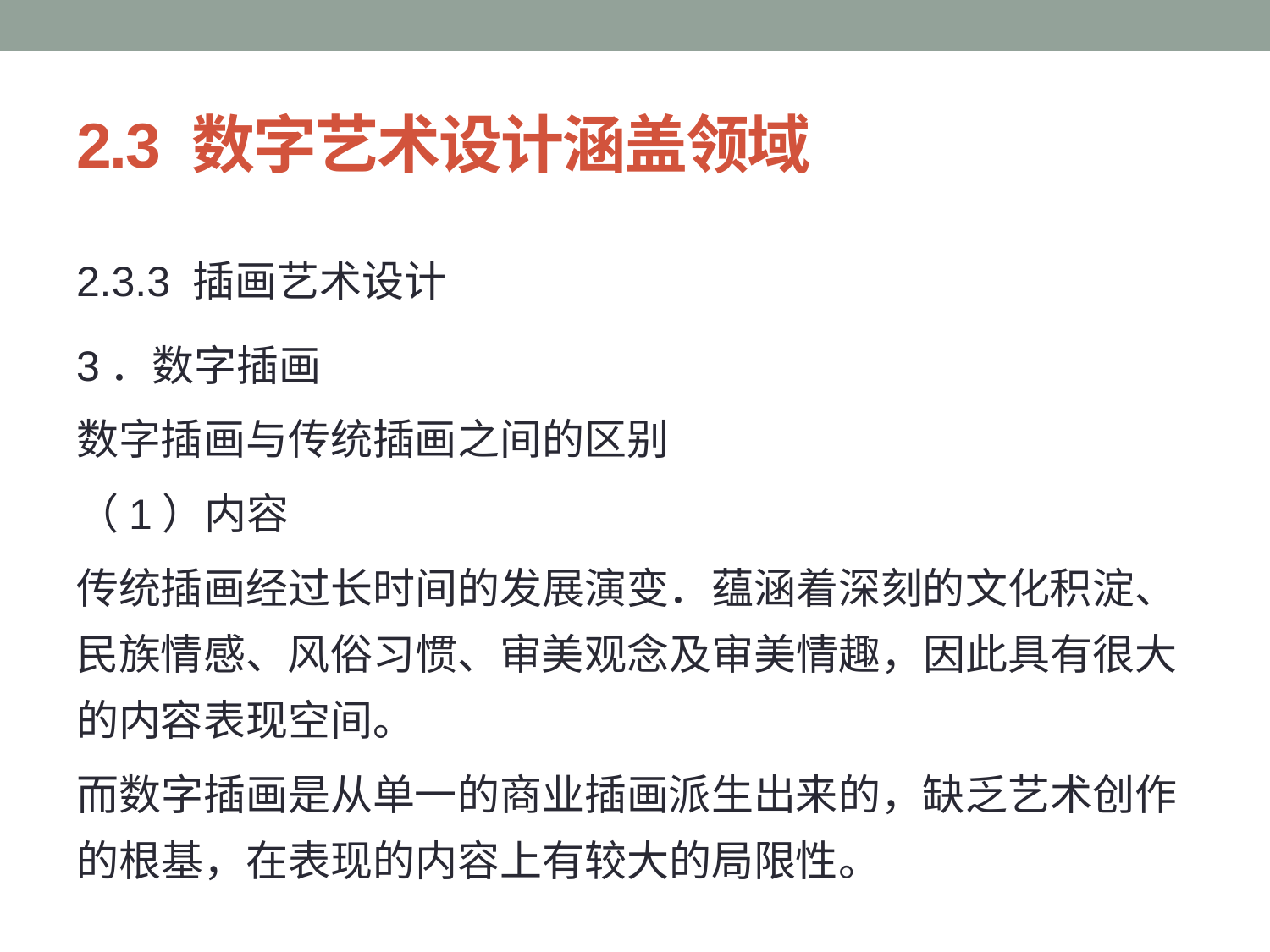

# 2.3 数字艺术设计涵盖领域
2.3.3 插画艺术设计
3．数字插画
数字插画与传统插画之间的区别
（1）内容
传统插画经过长时间的发展演变．蕴涵着深刻的文化积淀、民族情感、风俗习惯、审美观念及审美情趣，因此具有很大的内容表现空间。
而数字插画是从单一的商业插画派生出来的，缺乏艺术创作的根基，在表现的内容上有较大的局限性。